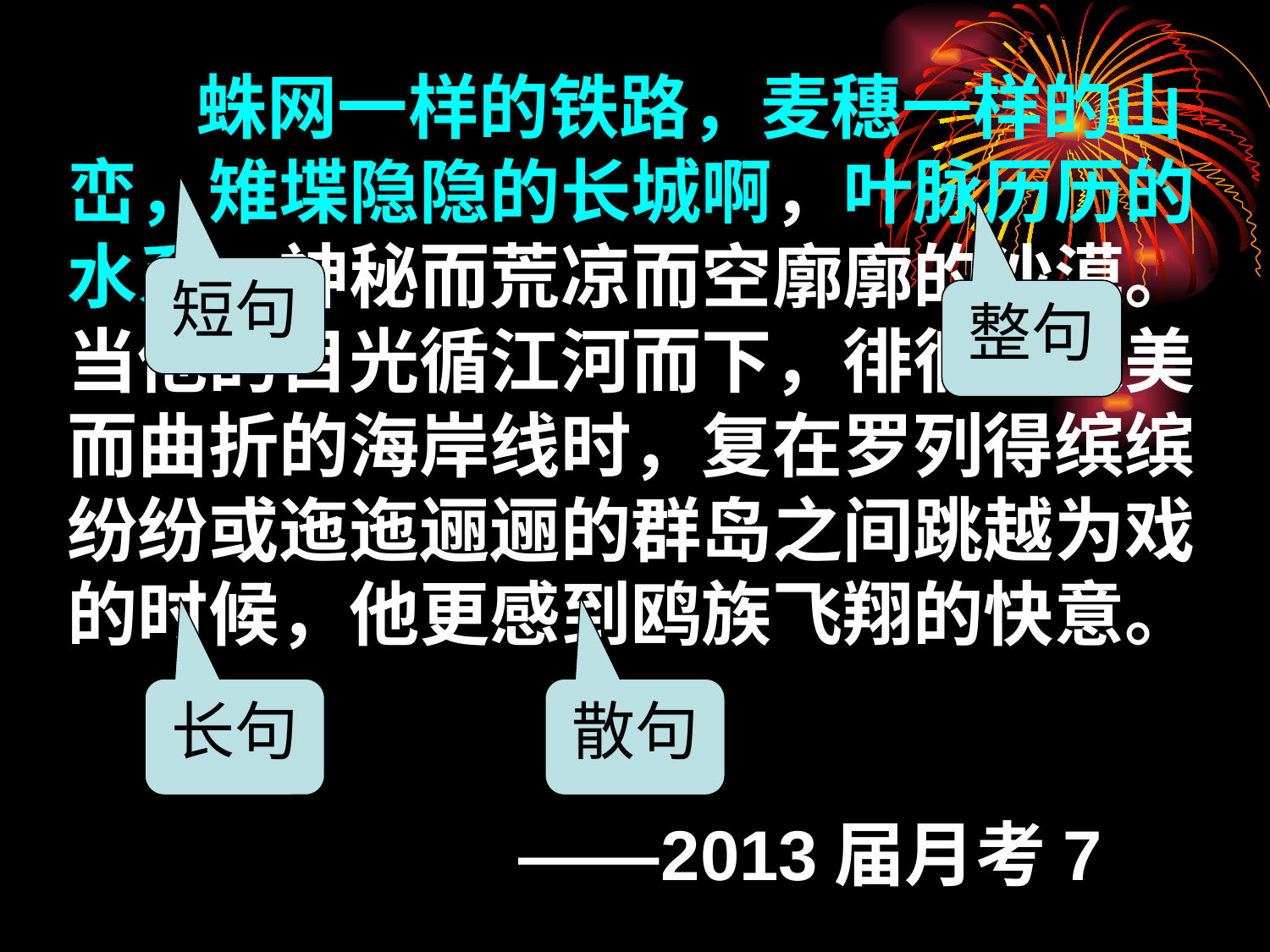

蛛网一样的铁路，麦穗一样的山峦，雉堞隐隐的长城啊，叶脉历历的水系。神秘而荒凉而空廓廓的沙漠。当他的目光循江河而下，徘徊于柔美而曲折的海岸线时，复在罗列得缤缤纷纷或迤迤逦逦的群岛之间跳越为戏的时候，他更感到鸥族飞翔的快意。

                       ——2013届月考7
短句
整句
长句
散句